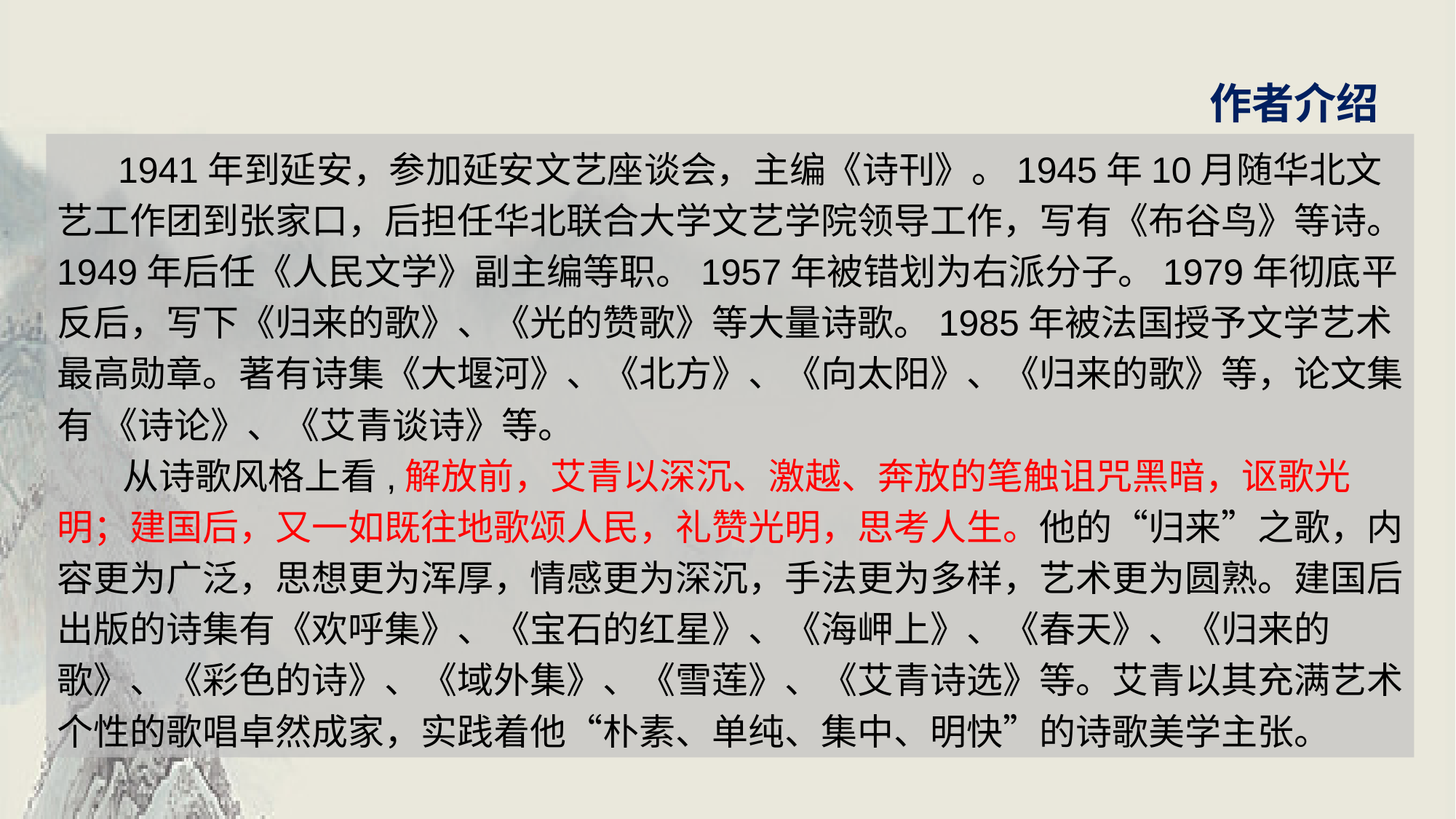

作者介绍
      1941年到延安，参加延安文艺座谈会，主编《诗刊》。1945年10月随华北文艺工作团到张家口，后担任华北联合大学文艺学院领导工作，写有《布谷鸟》等诗。 1949年后任《人民文学》副主编等职。1957年被错划为右派分子。1979年彻底平反后，写下《归来的歌》、《光的赞歌》等大量诗歌。1985年被法国授予文学艺术最高勋章。著有诗集《大堰河》、《北方》、《向太阳》、《归来的歌》等，论文集有 《诗论》、《艾青谈诗》等。
       从诗歌风格上看,解放前，艾青以深沉、激越、奔放的笔触诅咒黑暗，讴歌光明；建国后，又一如既往地歌颂人民，礼赞光明，思考人生。他的“归来”之歌，内容更为广泛，思想更为浑厚，情感更为深沉，手法更为多样，艺术更为圆熟。建国后出版的诗集有《欢呼集》、《宝石的红星》、《海岬上》、《春天》、《归来的歌》、《彩色的诗》、《域外集》、《雪莲》、《艾青诗选》等。艾青以其充满艺术个性的歌唱卓然成家，实践着他“朴素、单纯、集中、明快”的诗歌美学主张。